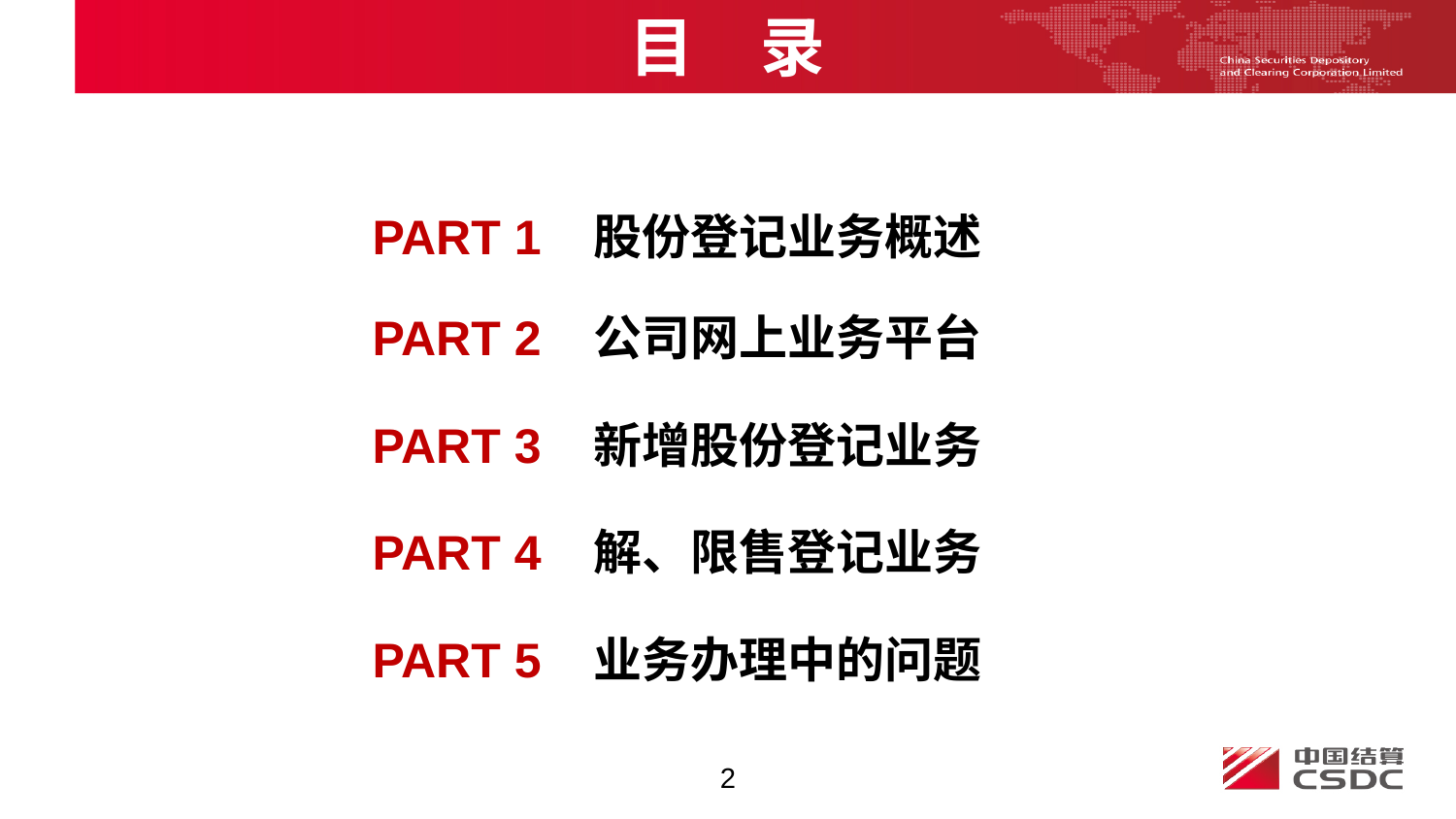

目  录
PART 1   股份登记业务概述
PART 2   公司网上业务平台
PART 3   新增股份登记业务
PART 4   解、限售登记业务
PART 5   业务办理中的问题
2